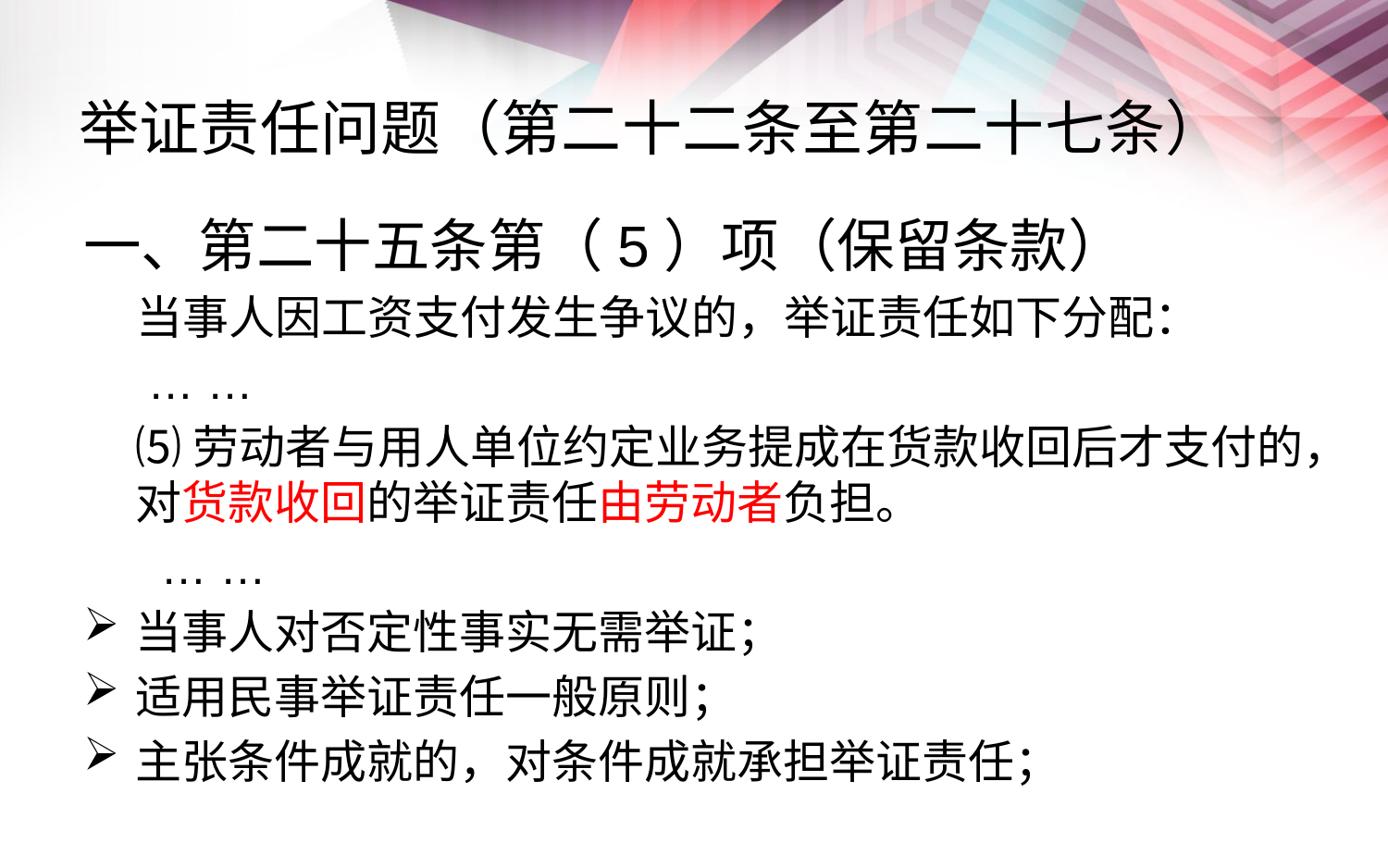

# 举证责任问题（第二十二条至第二十七条）
一、第二十五条第（5）项（保留条款）
    当事人因工资支付发生争议的，举证责任如下分配：
     … …
     ⑸劳动者与用人单位约定业务提成在货款收回后才支付的，对货款收回的举证责任由劳动者负担。
      … …
当事人对否定性事实无需举证；
适用民事举证责任一般原则；
主张条件成就的，对条件成就承担举证责任；